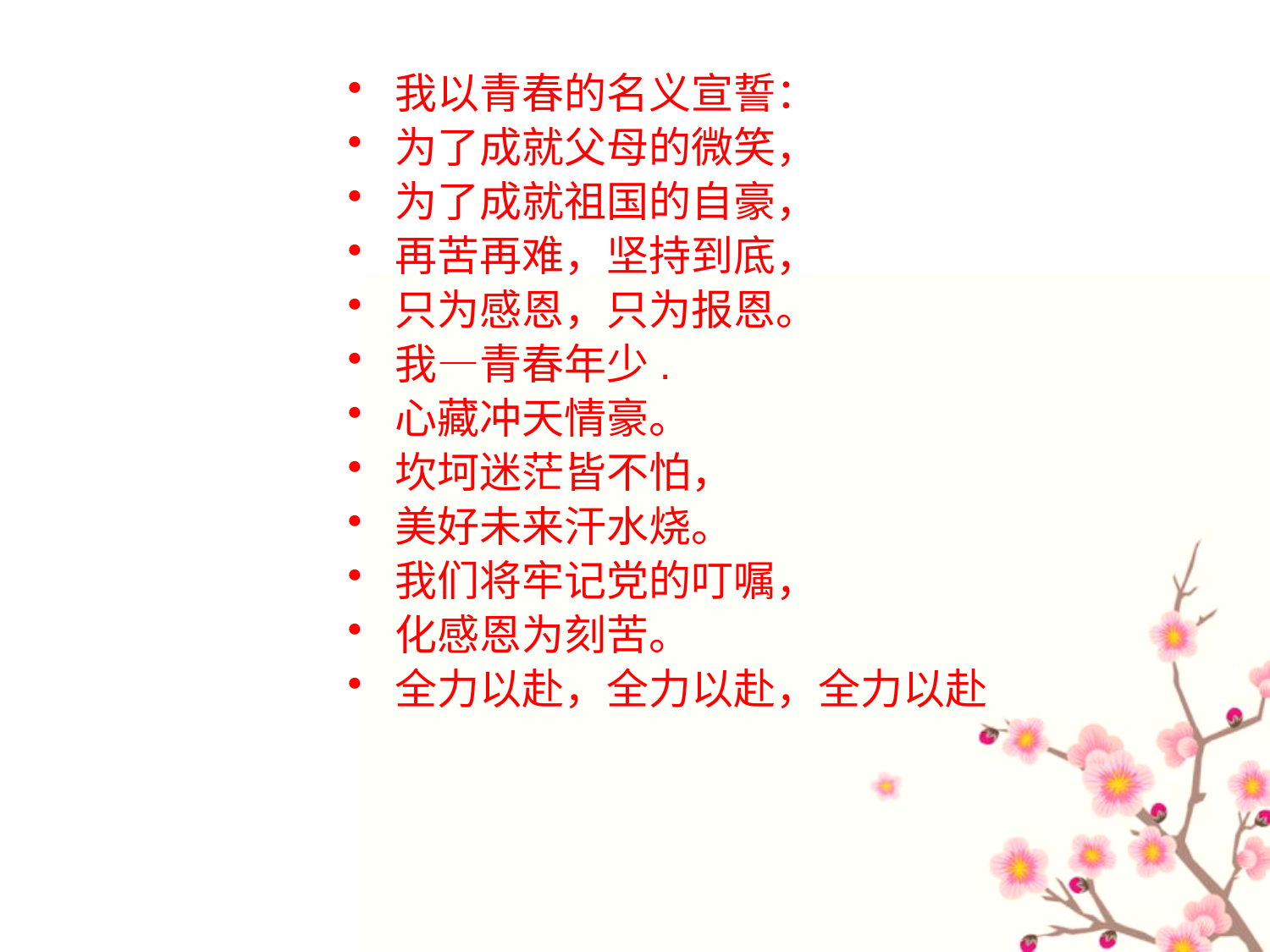

我以青春的名义宣誓：
为了成就父母的微笑，
为了成就祖国的自豪，
再苦再难，坚持到底，
只为感恩，只为报恩。
我—青春年少.
心藏冲天情豪。
坎坷迷茫皆不怕，
美好未来汗水烧。
我们将牢记党的叮嘱，
化感恩为刻苦。
全力以赴，全力以赴，全力以赴